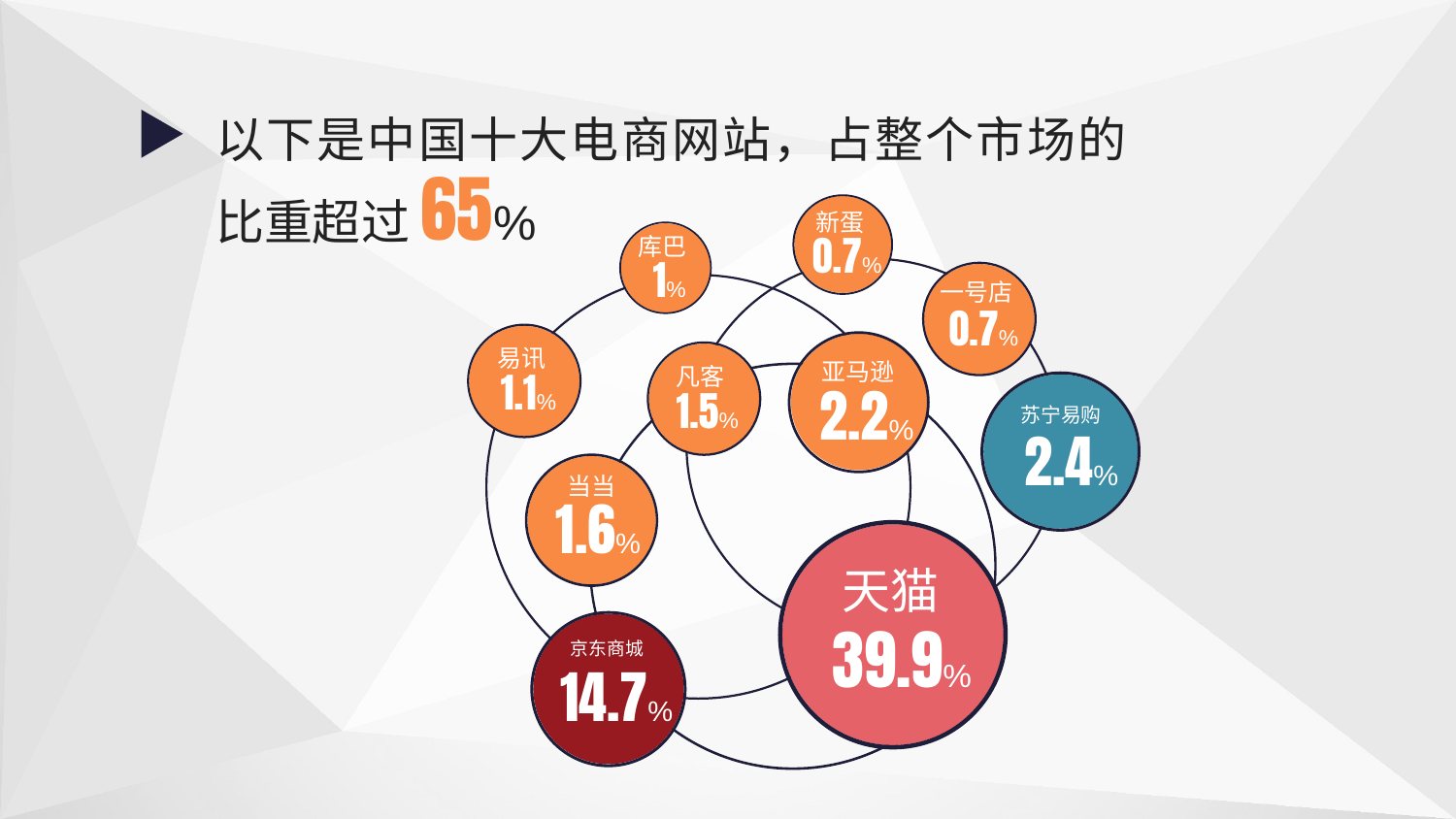

以下是中国十大电商网站，占整个市场的比重超过65%

新蛋

库巴
0.7%
1%

一号店

0.7%

易讯

亚马逊
凡客
1.1%

2.2%
1.5%
苏宁易购
2.4%

当当
1.6%

天猫

39.9%
京东商城
14.7%